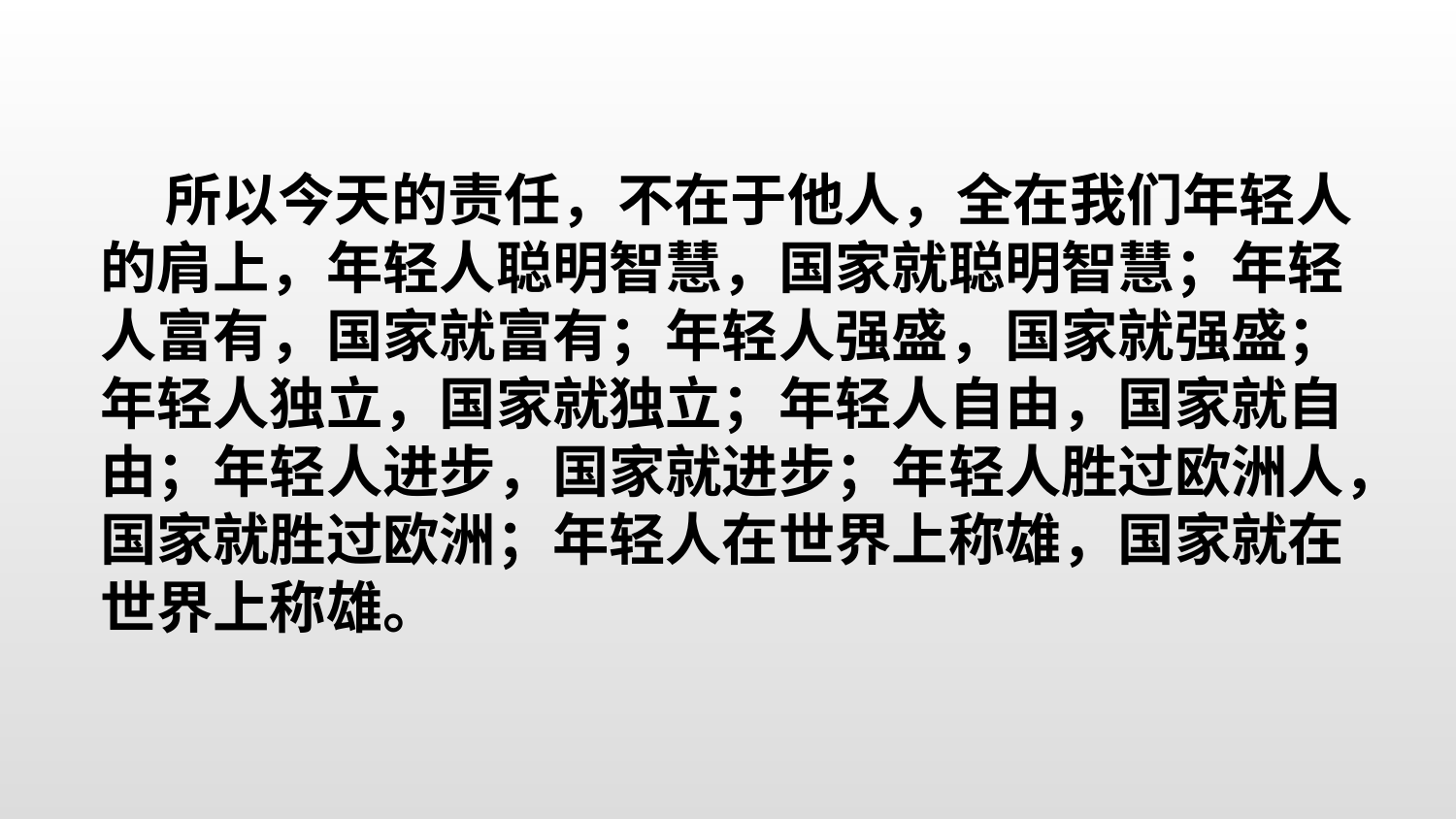

所以今天的责任，不在于他人，全在我们年轻人的肩上，年轻人聪明智慧，国家就聪明智慧；年轻人富有，国家就富有；年轻人强盛，国家就强盛；年轻人独立，国家就独立；年轻人自由，国家就自由；年轻人进步，国家就进步；年轻人胜过欧洲人，国家就胜过欧洲；年轻人在世界上称雄，国家就在世界上称雄。